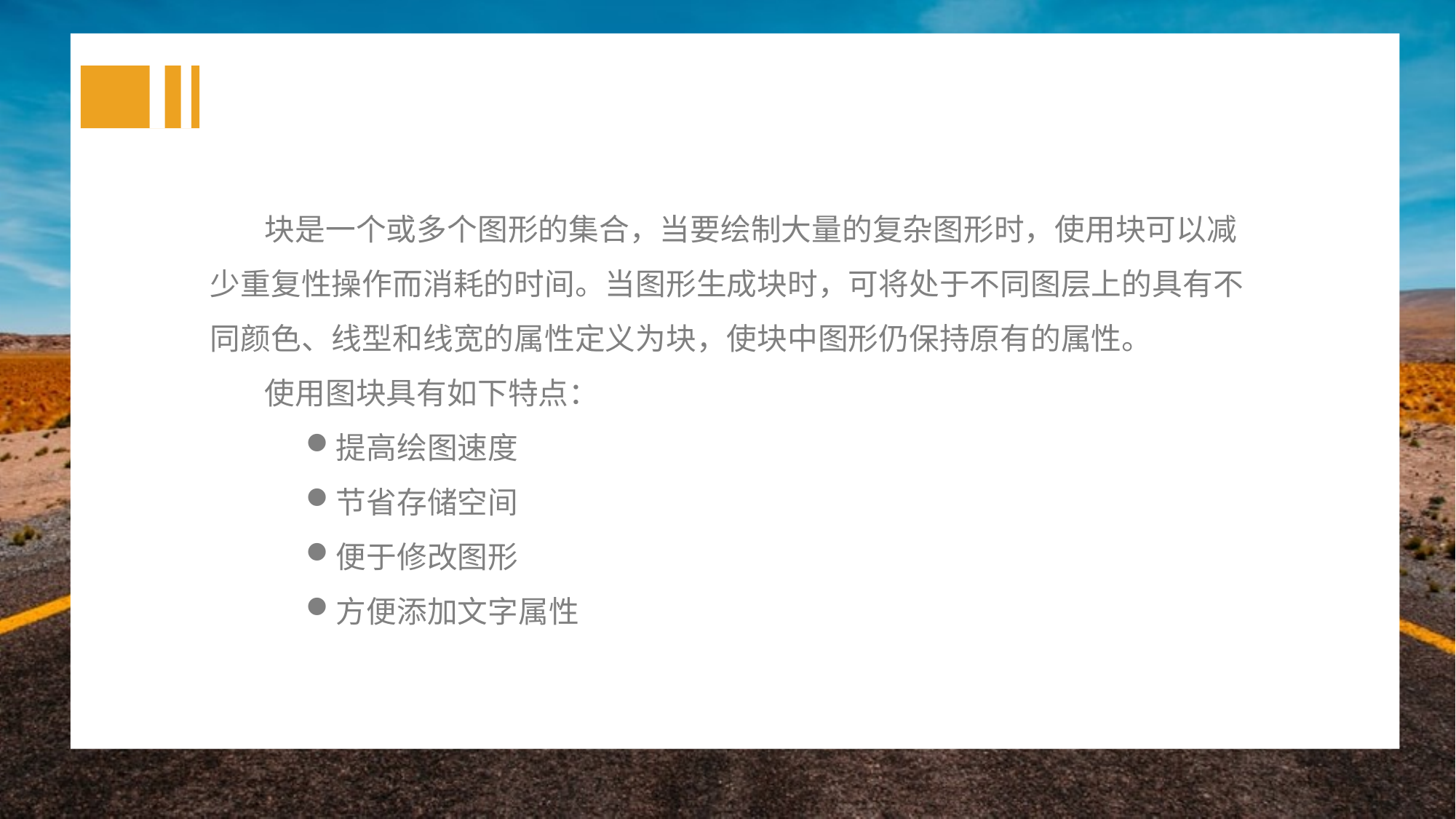

块是一个或多个图形的集合，当要绘制大量的复杂图形时，使用块可以减少重复性操作而消耗的时间。当图形生成块时，可将处于不同图层上的具有不同颜色、线型和线宽的属性定义为块，使块中图形仍保持原有的属性。
使用图块具有如下特点：
提高绘图速度
节省存储空间
便于修改图形
方便添加文字属性